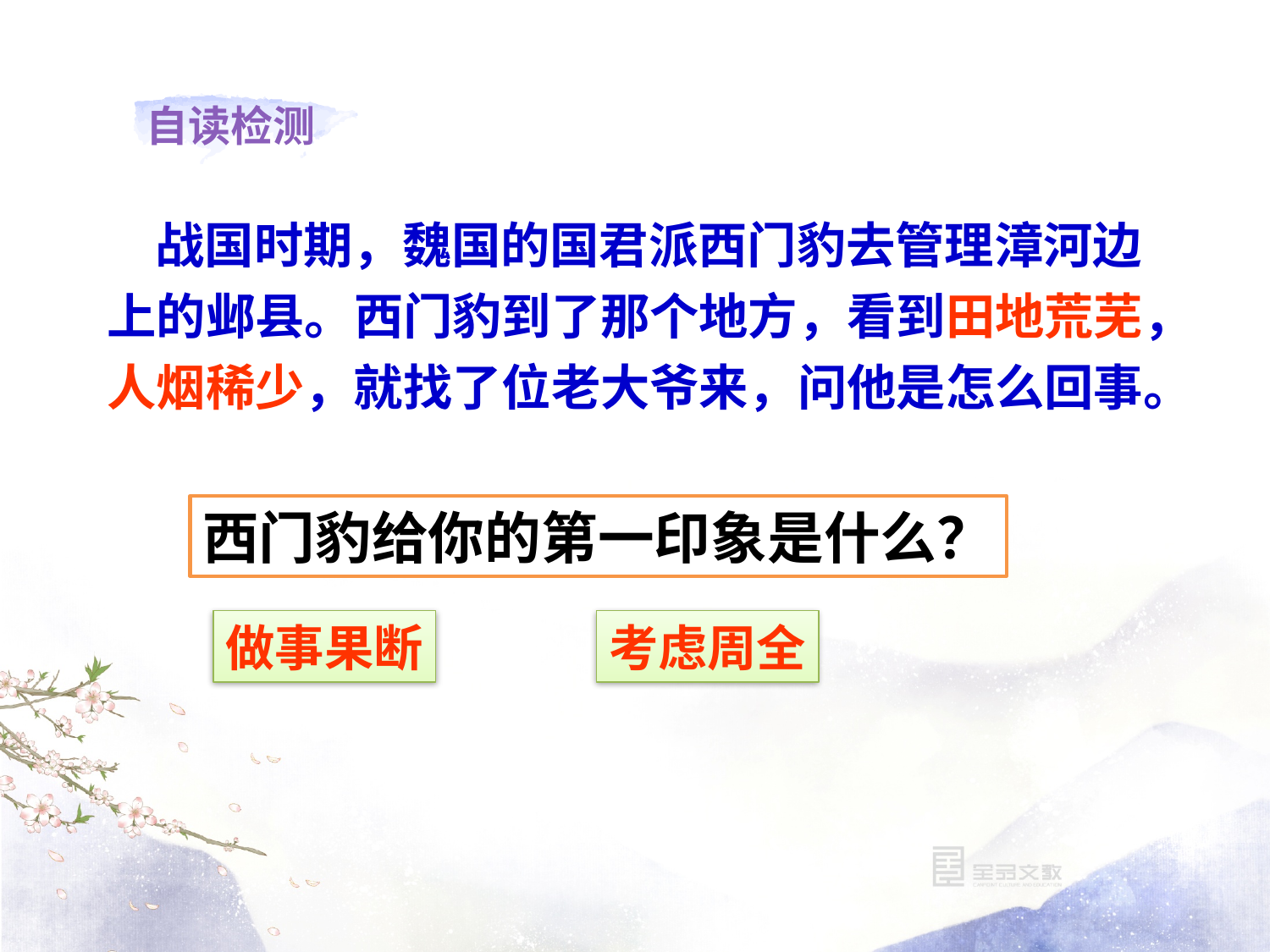

战国时期，魏国的国君派西门豹去管理漳河边上的邺县。西门豹到了那个地方，看到田地荒芜，人烟稀少，就找了位老大爷来，问他是怎么回事。
西门豹给你的第一印象是什么？
做事果断
考虑周全